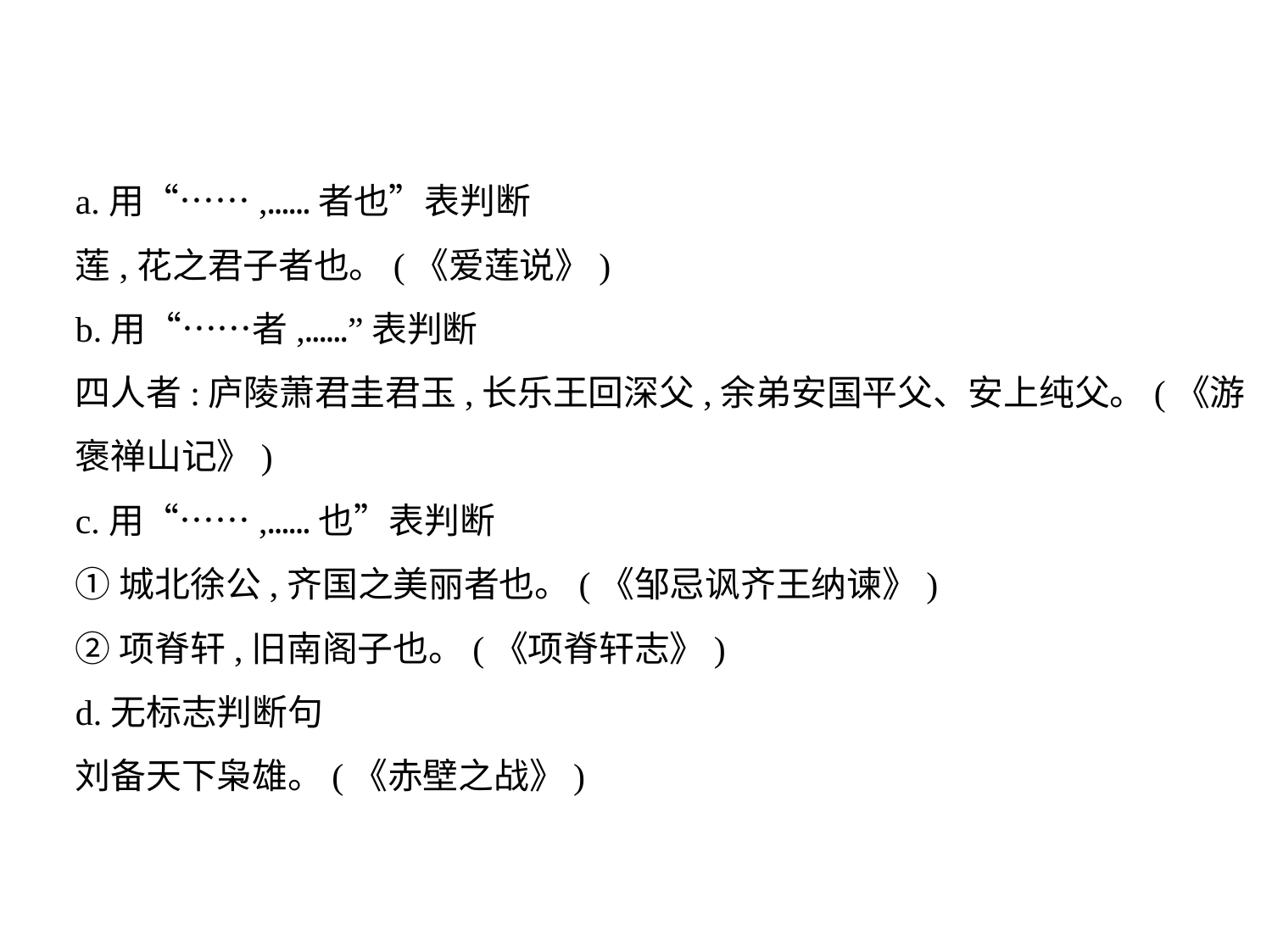

a.用“……,……者也”表判断
莲,花之君子者也。(《爱莲说》)
b.用“……者,……”表判断
四人者:庐陵萧君圭君玉,长乐王回深父,余弟安国平父、安上纯父。(《游
褒禅山记》)
c.用“……,……也”表判断
①城北徐公,齐国之美丽者也。(《邹忌讽齐王纳谏》)
②项脊轩,旧南阁子也。(《项脊轩志》)
d.无标志判断句
刘备天下枭雄。(《赤壁之战》)